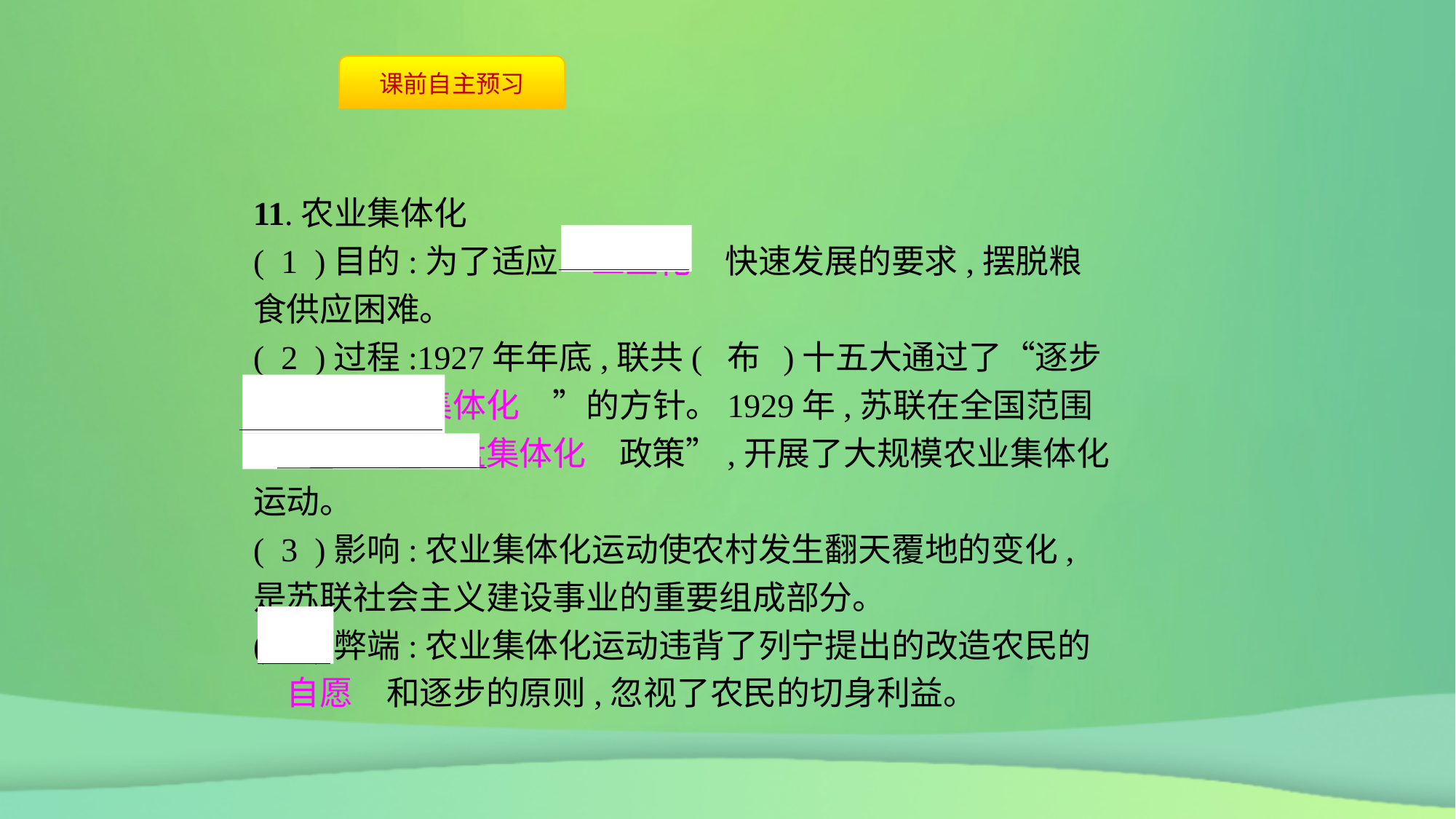

11.农业集体化
(  1  )目的:为了适应　工业化　快速发展的要求,摆脱粮食供应困难。
(  2  )过程:1927年年底,联共(  布  )十五大通过了“逐步开展　农业集体化　”的方针。1929年,苏联在全国范围内实行“　全盘集体化　政策”,开展了大规模农业集体化运动。
(  3  )影响:农业集体化运动使农村发生翻天覆地的变化,是苏联社会主义建设事业的重要组成部分。
(  4  )弊端:农业集体化运动违背了列宁提出的改造农民的　自愿　和逐步的原则,忽视了农民的切身利益。